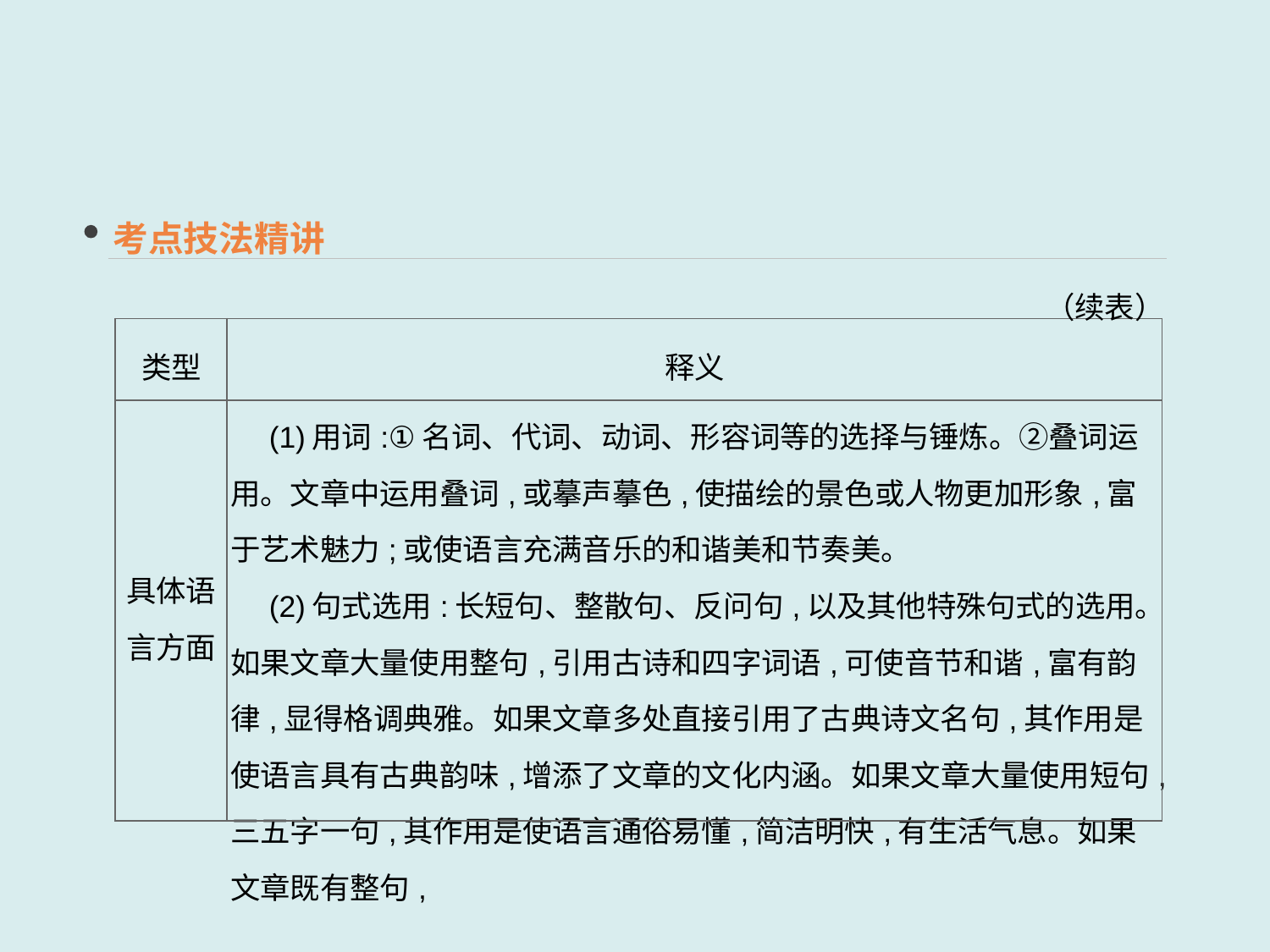

考点技法精讲

（续表）
| 类型 | 释义 |
| --- | --- |
| 具体语言方面 | (1)用词:①名词、代词、动词、形容词等的选择与锤炼。②叠词运用。文章中运用叠词,或摹声摹色,使描绘的景色或人物更加形象,富于艺术魅力;或使语言充满音乐的和谐美和节奏美。 　(2)句式选用:长短句、整散句、反问句,以及其他特殊句式的选用。如果文章大量使用整句,引用古诗和四字词语,可使音节和谐,富有韵律,显得格调典雅。如果文章多处直接引用了古典诗文名句,其作用是使语言具有古典韵味,增添了文章的文化内涵。如果文章大量使用短句,三五字一句,其作用是使语言通俗易懂,简洁明快,有生活气息。如果文章既有整句, |